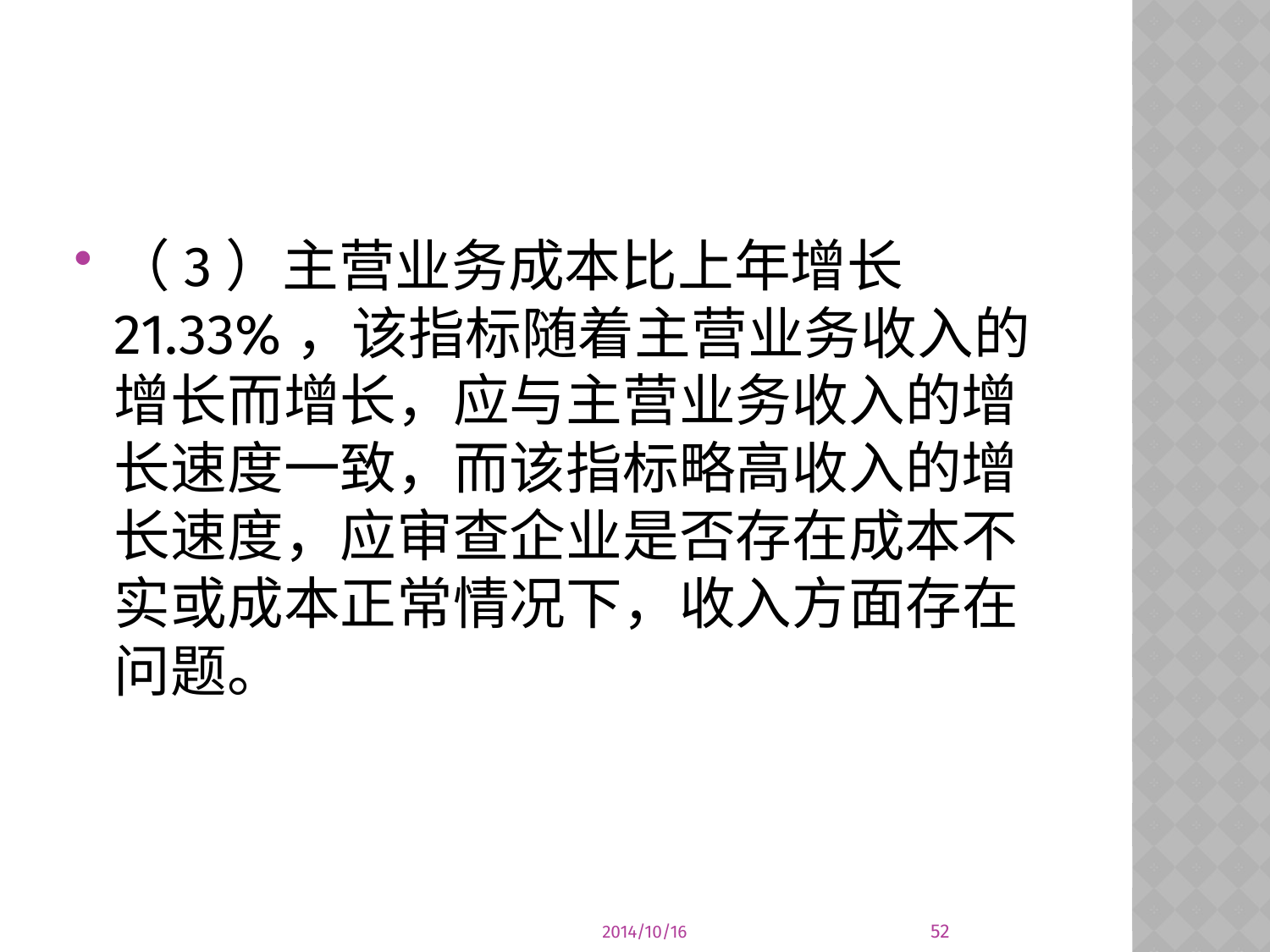

#
（3）主营业务成本比上年增长21.33%，该指标随着主营业务收入的增长而增长，应与主营业务收入的增长速度一致，而该指标略高收入的增长速度，应审查企业是否存在成本不实或成本正常情况下，收入方面存在问题。

52
2014/10/16